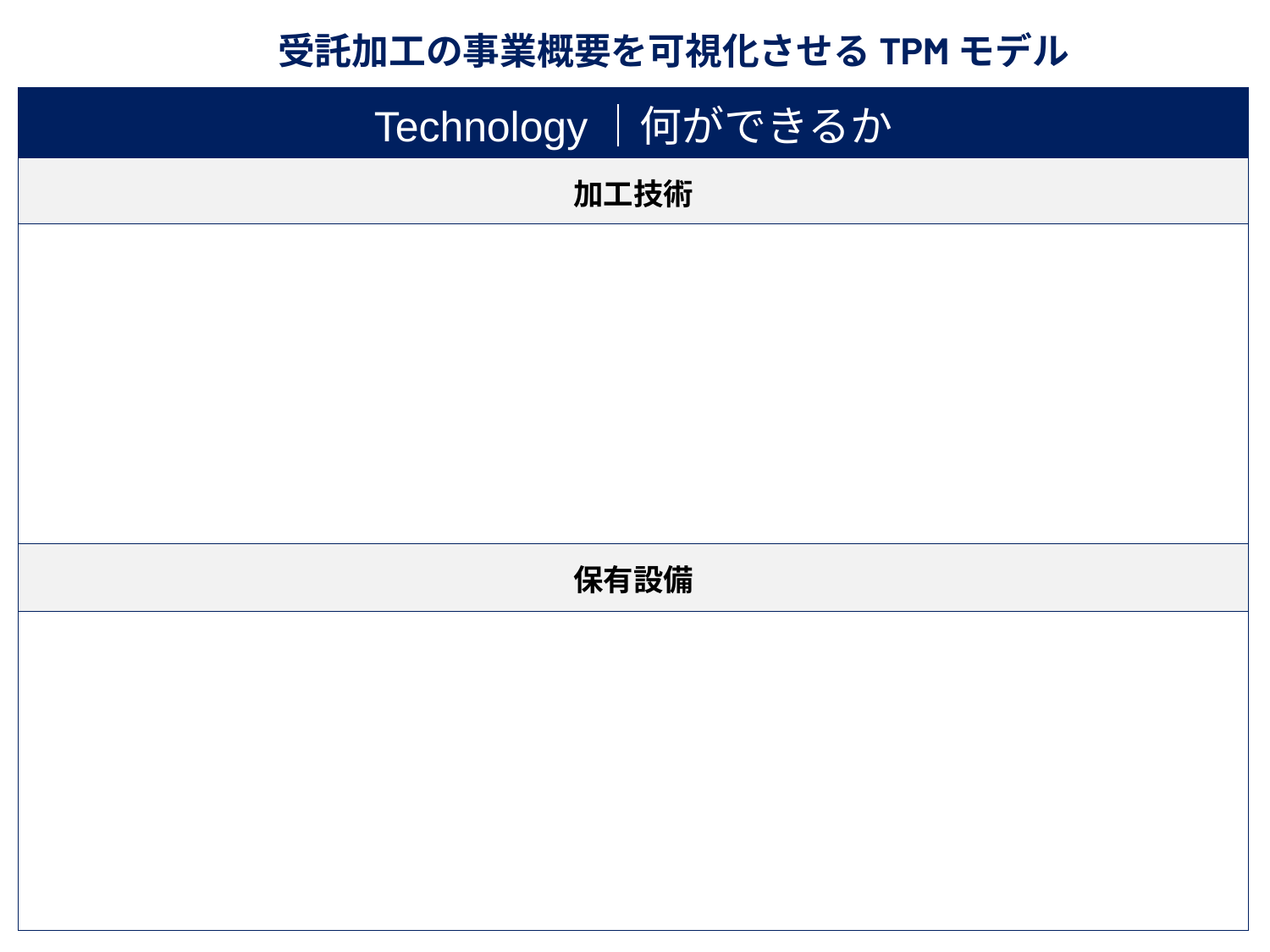

受託加工の事業概要を可視化させるTPMモデル
| Technology｜何ができるか |
| --- |
| 加工技術 |
|  |
| 保有設備 |
|  |